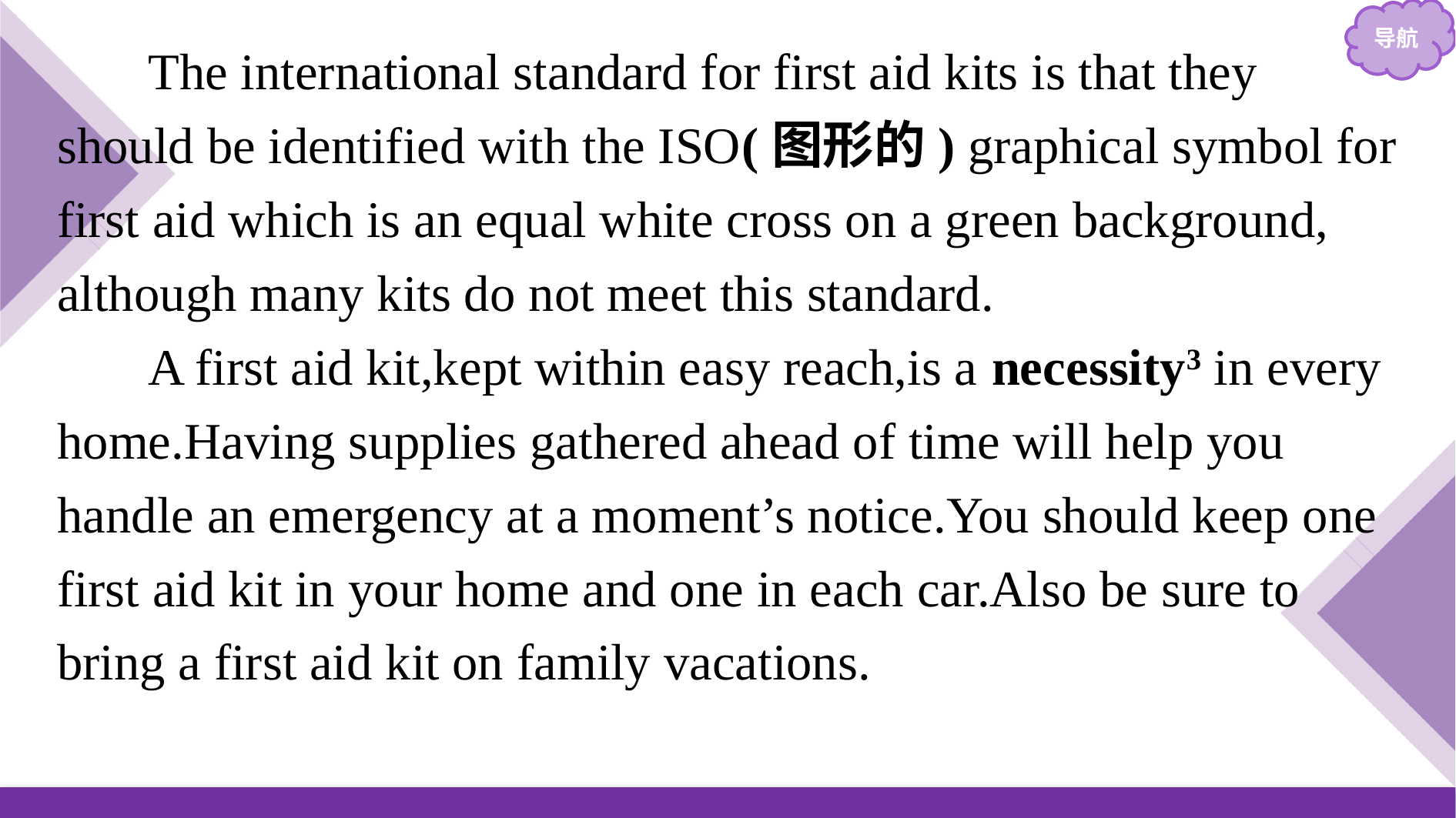

The international standard for first aid kits is that they should be identified with the ISO(图形的) graphical symbol for first aid which is an equal white cross on a green background, although many kits do not meet this standard.
A first aid kit,kept within easy reach,is a necessity3 in every home.Having supplies gathered ahead of time will help you handle an emergency at a moment’s notice.You should keep one first aid kit in your home and one in each car.Also be sure to bring a first aid kit on family vacations.